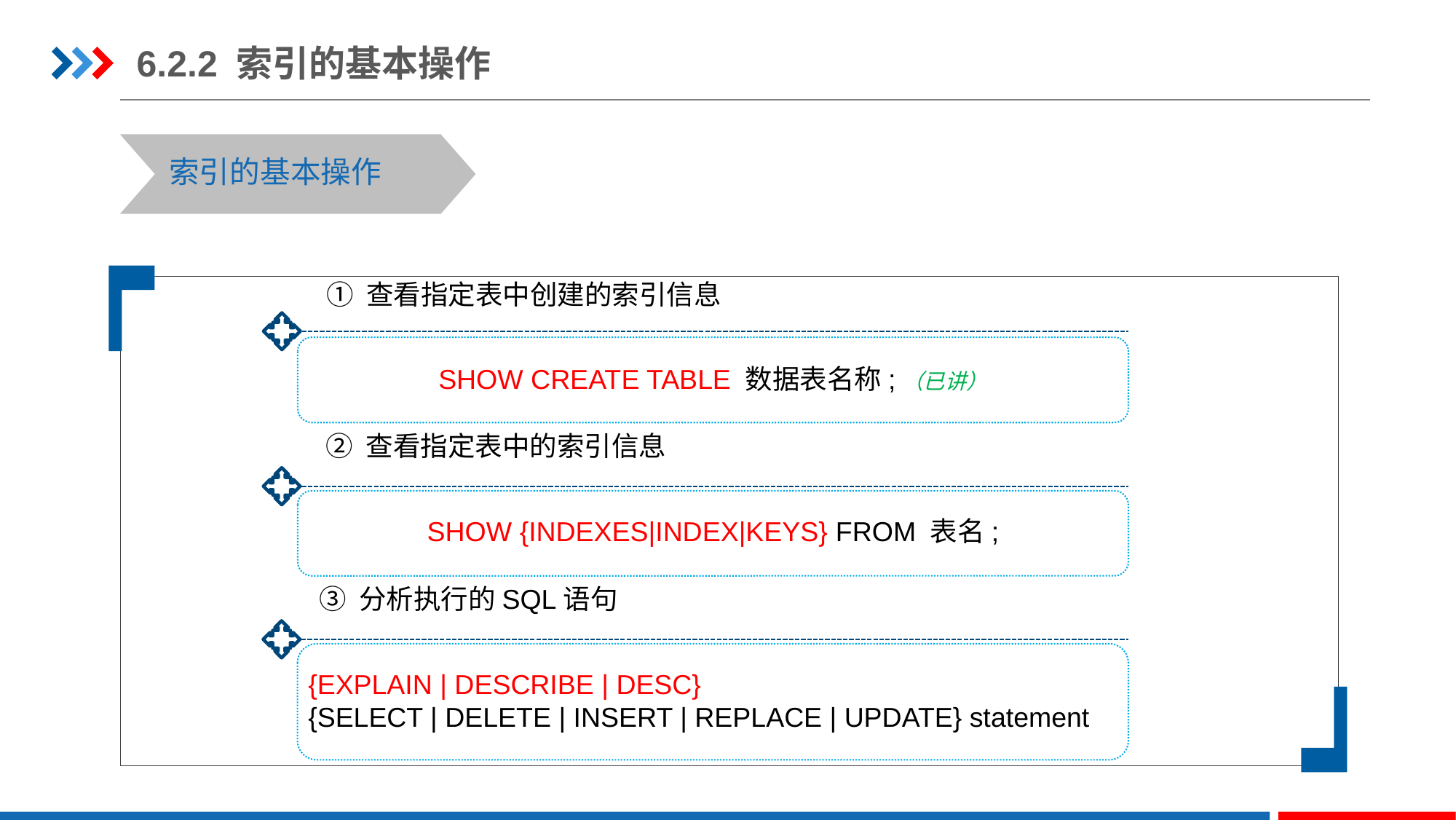

6.2.2 索引的基本操作

索引的基本操作

① 查看指定表中创建的索引信息

SHOW CREATE TABLE 数据表名称;（已讲）
② 查看指定表中的索引信息

SHOW {INDEXES|INDEX|KEYS} FROM 表名;
③ 分析执行的SQL语句

{EXPLAIN | DESCRIBE | DESC}
{SELECT | DELETE | INSERT | REPLACE | UPDATE} statement